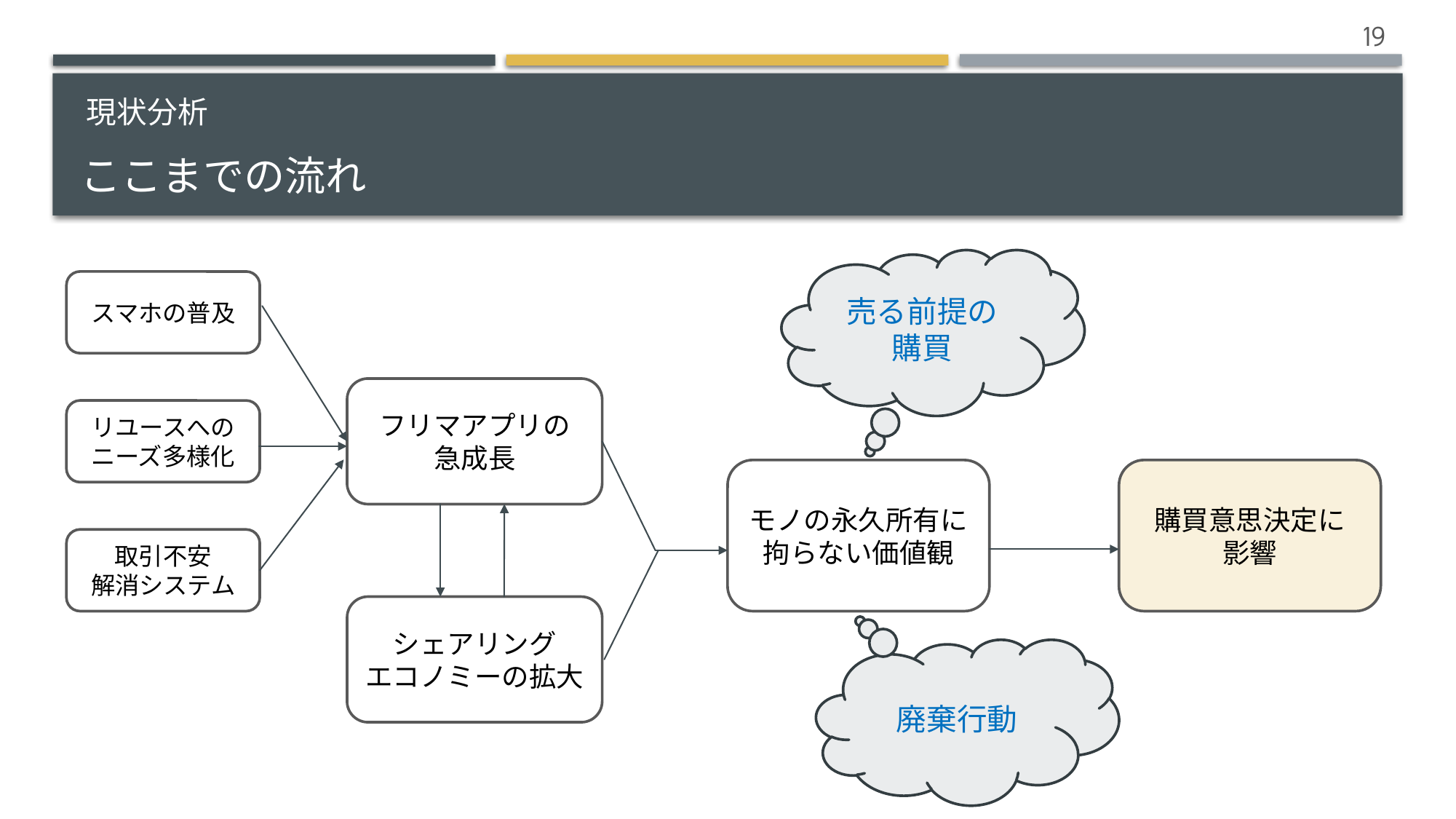

19
# ここまでの流れ
現状分析
売る前提の購買
スマホの普及
フリマアプリの
急成長
リユースへのニーズ多様化
モノの永久所有に拘らない価値観
購買意思決定に
影響
取引不安
解消システム
シェアリング
エコノミーの拡大
廃棄行動